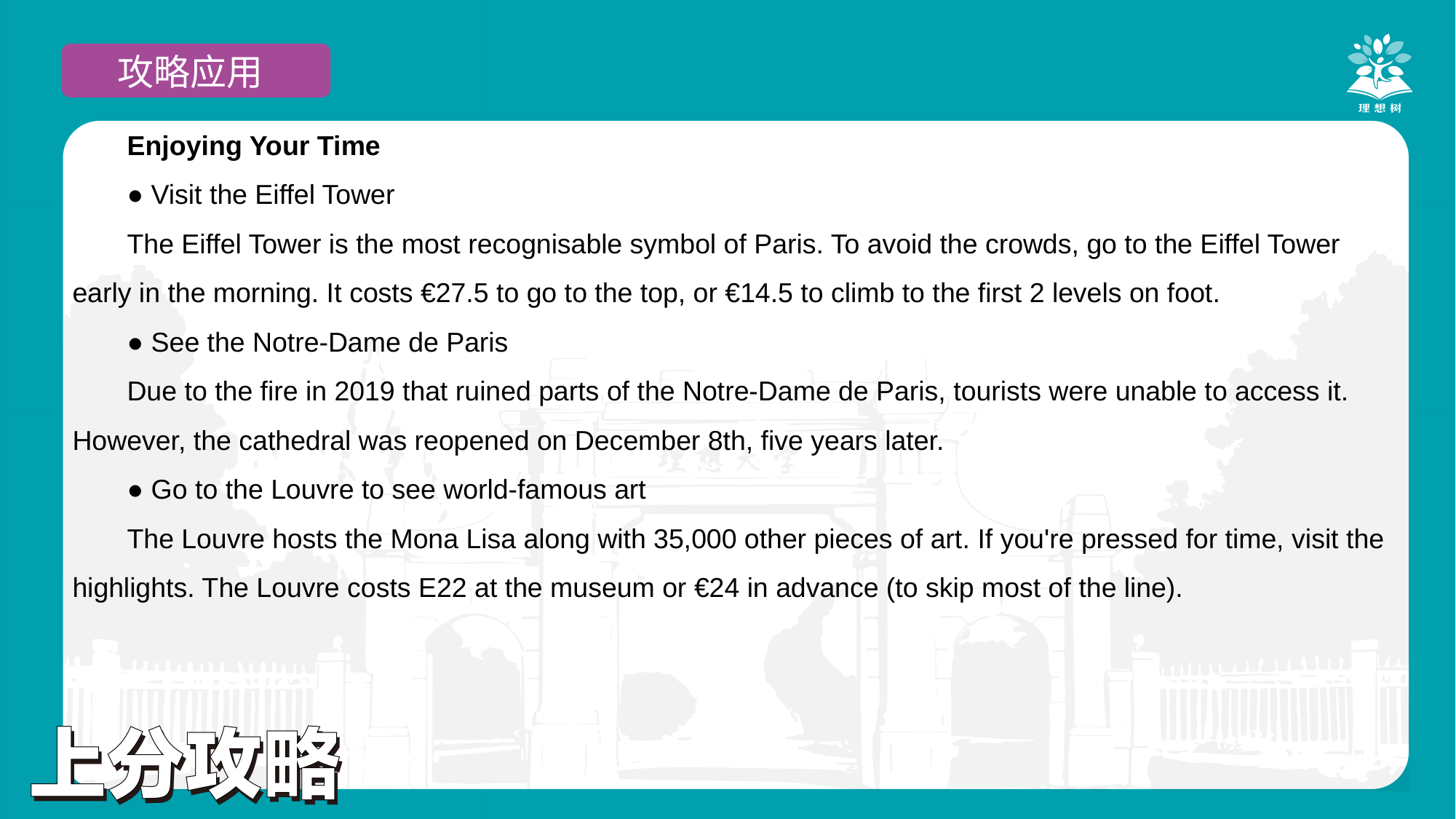

攻略应用
Enjoying Your Time
● Visit the Eiffel Tower
The Eiffel Tower is the most recognisable symbol of Paris. To avoid the crowds, go to the Eiffel Tower early in the morning. It costs €27.5 to go to the top, or €14.5 to climb to the first 2 levels on foot.
● See the Notre-Dame de Paris
Due to the fire in 2019 that ruined parts of the Notre-Dame de Paris, tourists were unable to access it. However, the cathedral was reopened on December 8th, five years later.
● Go to the Louvre to see world-famous art
The Louvre hosts the Mona Lisa along with 35,000 other pieces of art. If you're pressed for time, visit the highlights. The Louvre costs E22 at the museum or €24 in advance (to skip most of the line).